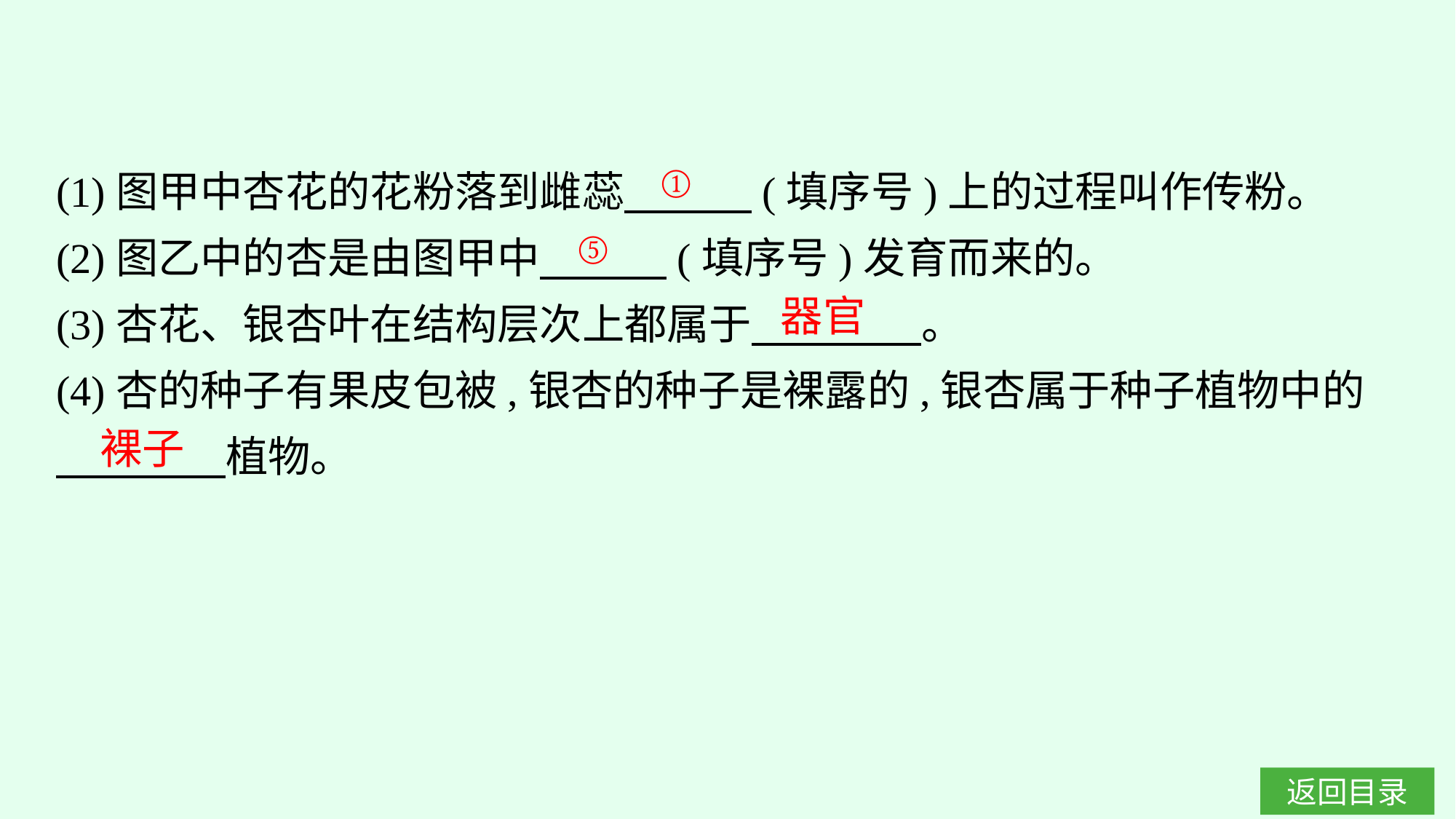

(1)图甲中杏花的花粉落到雌蕊　　　(填序号)上的过程叫作传粉。
(2)图乙中的杏是由图甲中　　　(填序号)发育而来的。
(3)杏花、银杏叶在结构层次上都属于　　　　。
(4)杏的种子有果皮包被,银杏的种子是裸露的,银杏属于种子植物中的
　　　　植物。
①
⑤
器官
裸子